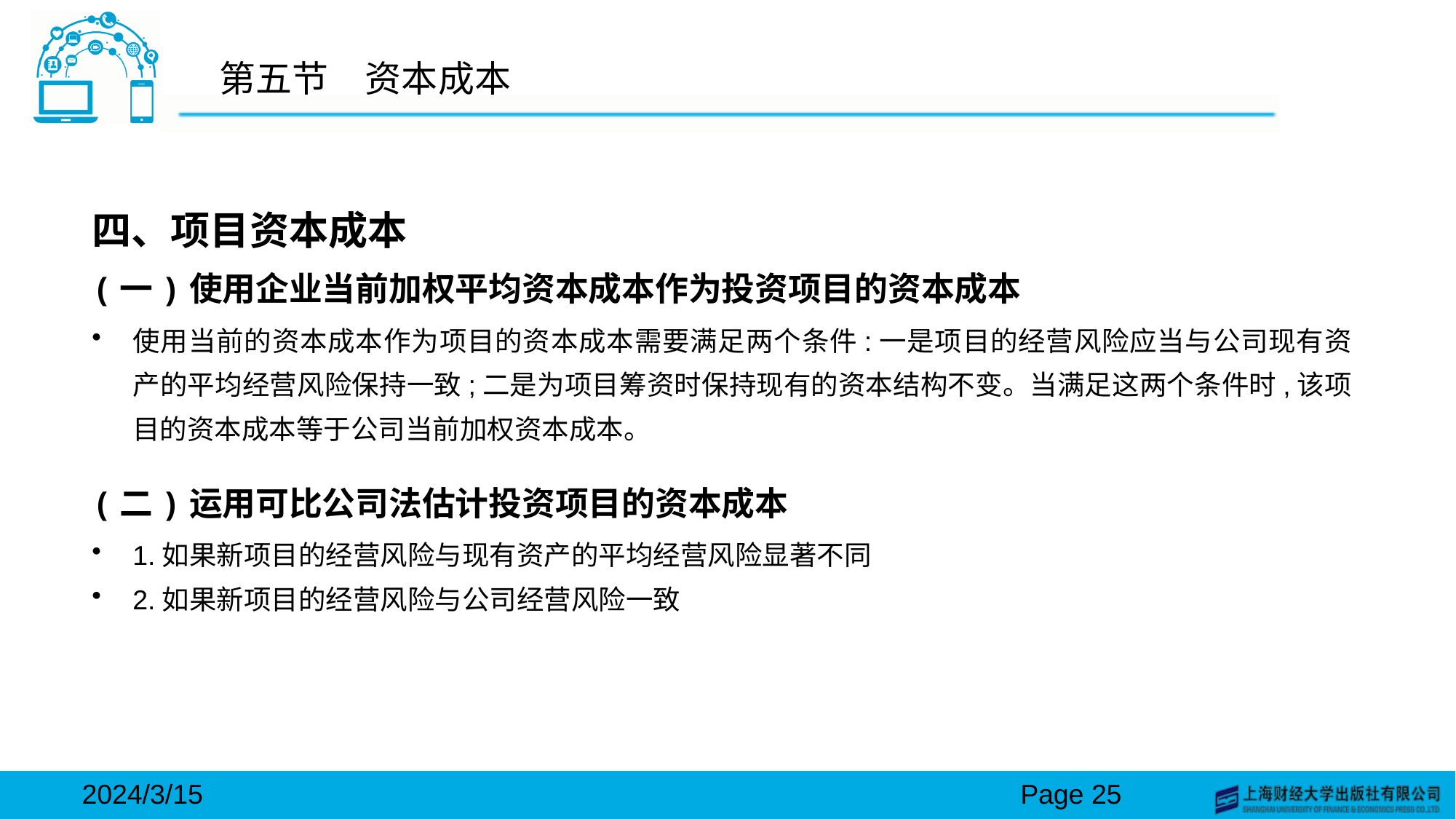

# 第五节　资本成本
四、项目资本成本
(一)使用企业当前加权平均资本成本作为投资项目的资本成本
使用当前的资本成本作为项目的资本成本需要满足两个条件:一是项目的经营风险应当与公司现有资产的平均经营风险保持一致;二是为项目筹资时保持现有的资本结构不变。当满足这两个条件时,该项目的资本成本等于公司当前加权资本成本。
(二)运用可比公司法估计投资项目的资本成本
1.如果新项目的经营风险与现有资产的平均经营风险显著不同
2.如果新项目的经营风险与公司经营风险一致

2024/3/15
Page 25